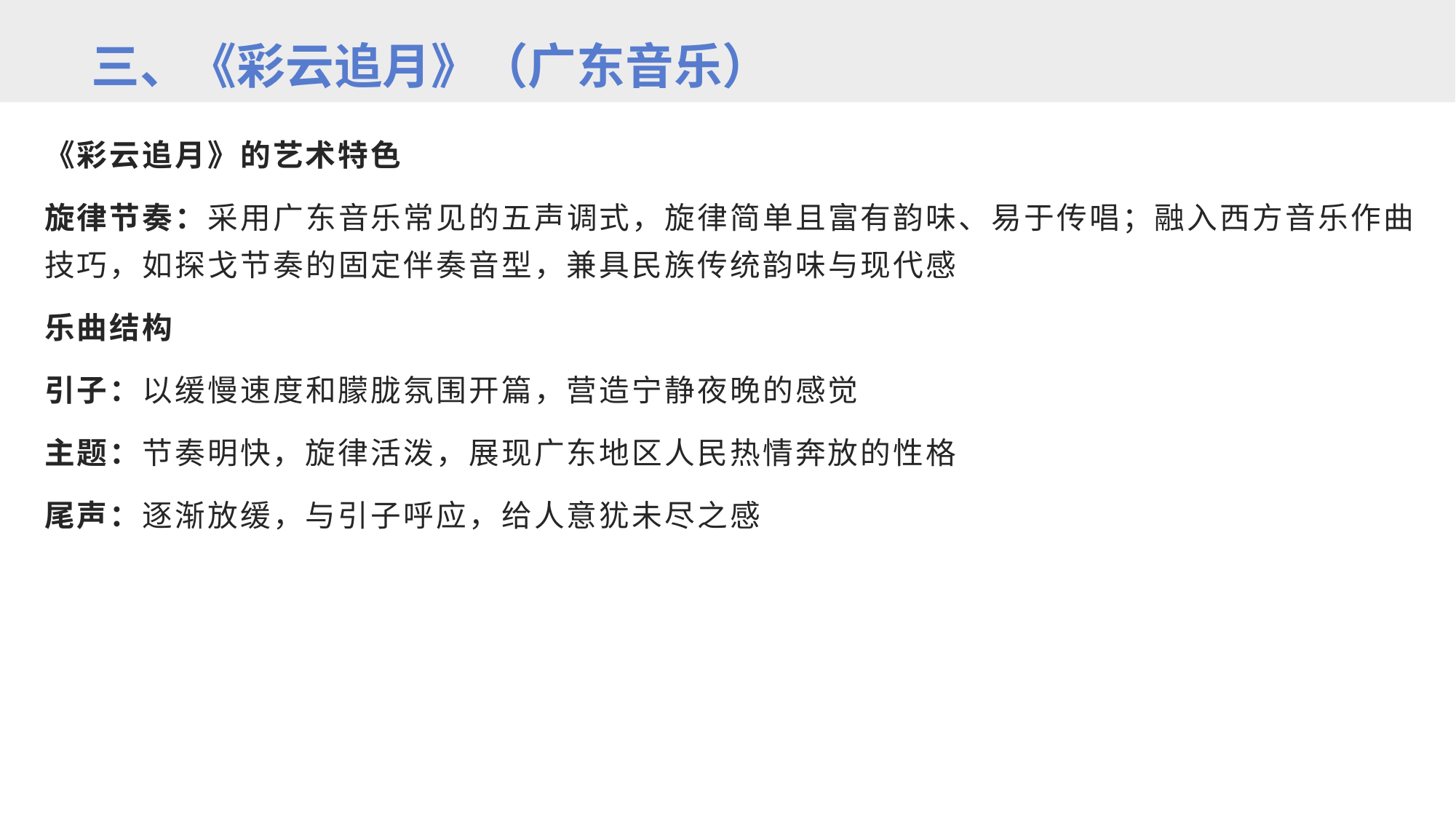

三、《彩云追月》（广东音乐）
《彩云追月》的艺术特色
旋律节奏：采用广东音乐常见的五声调式，旋律简单且富有韵味、易于传唱；融入西方音乐作曲技巧，如探戈节奏的固定伴奏音型，兼具民族传统韵味与现代感
乐曲结构
引子：以缓慢速度和朦胧氛围开篇，营造宁静夜晚的感觉
主题：节奏明快，旋律活泼，展现广东地区人民热情奔放的性格
尾声：逐渐放缓，与引子呼应，给人意犹未尽之感